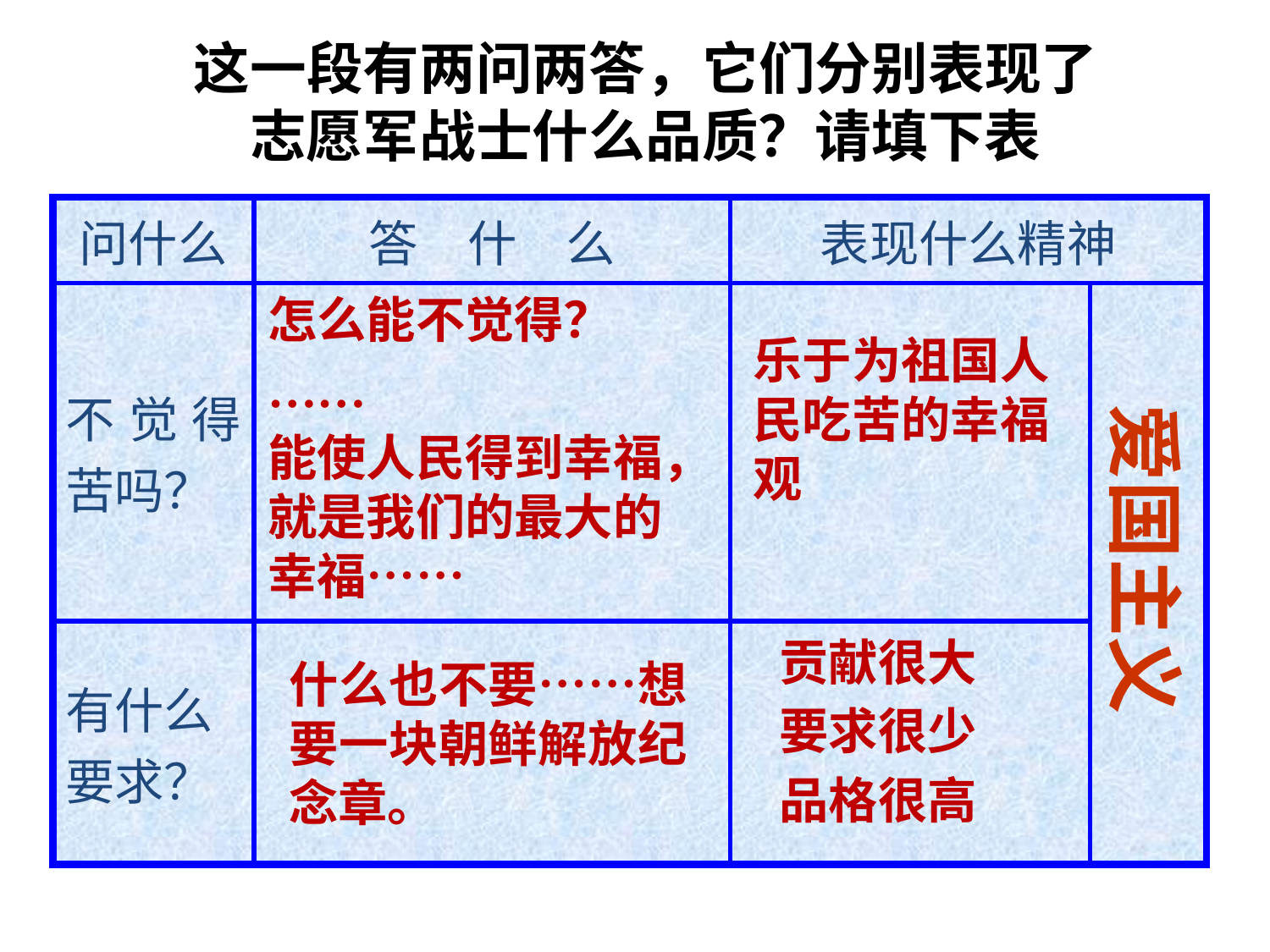

这一段有两问两答，它们分别表现了
志愿军战士什么品质？请填下表
| 问什么 | 答　什　么 | 表现什么精神 |  |
| --- | --- | --- | --- |
| 不觉得苦吗？ |  |  |  |
| 有什么要求？ |  |  |  |
怎么能不觉得？
……
能使人民得到幸福，就是我们的最大的幸福……
乐于为祖国人民吃苦的幸福观
爱国主义
贡献很大
要求很少
品格很高
什么也不要……想要一块朝鲜解放纪念章。